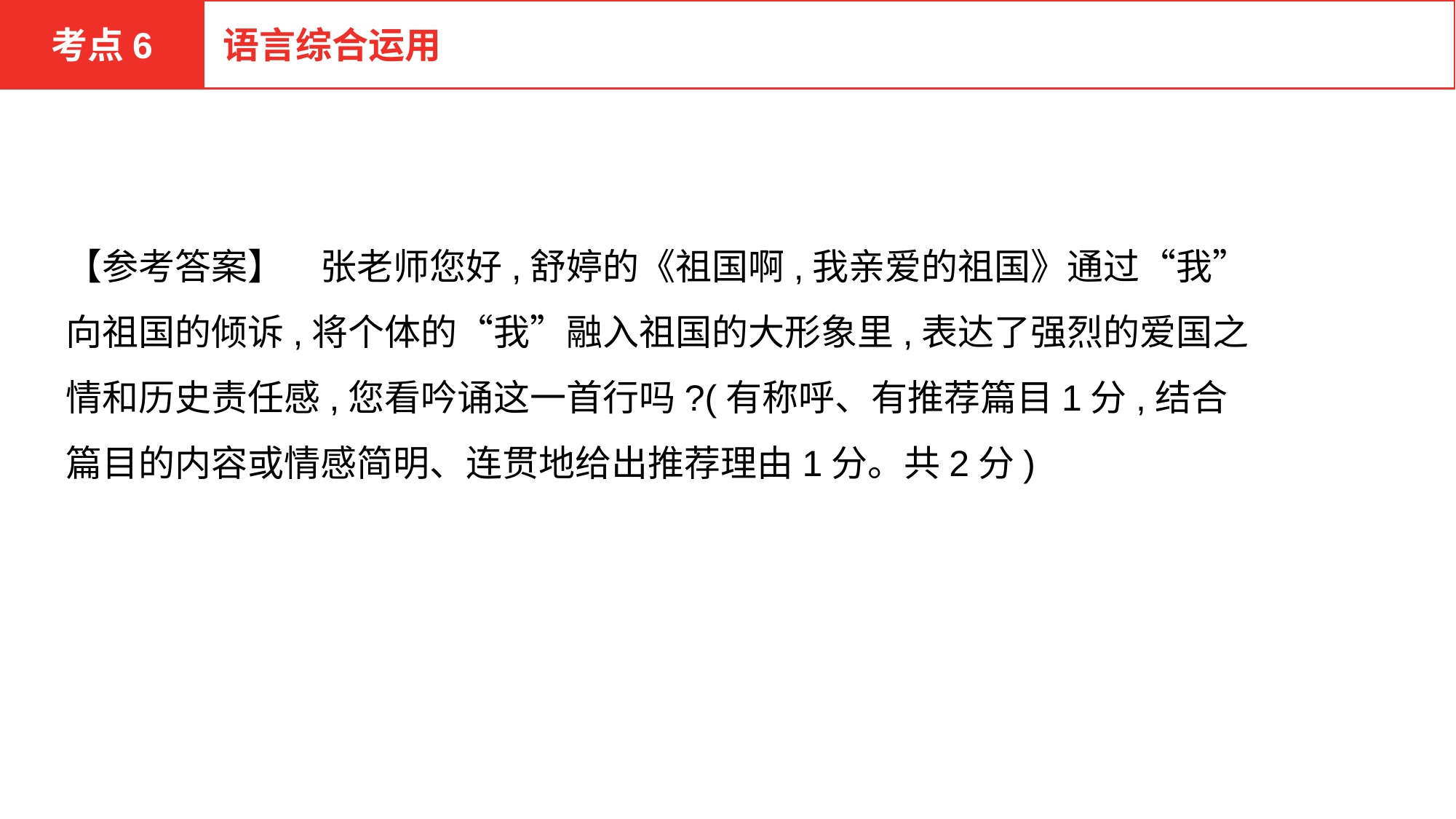

考点6
语言综合运用
【参考答案】　张老师您好,舒婷的《祖国啊,我亲爱的祖国》通过“我”向祖国的倾诉,将个体的“我”融入祖国的大形象里,表达了强烈的爱国之情和历史责任感,您看吟诵这一首行吗?(有称呼、有推荐篇目1分,结合篇目的内容或情感简明、连贯地给出推荐理由1分。共2分)